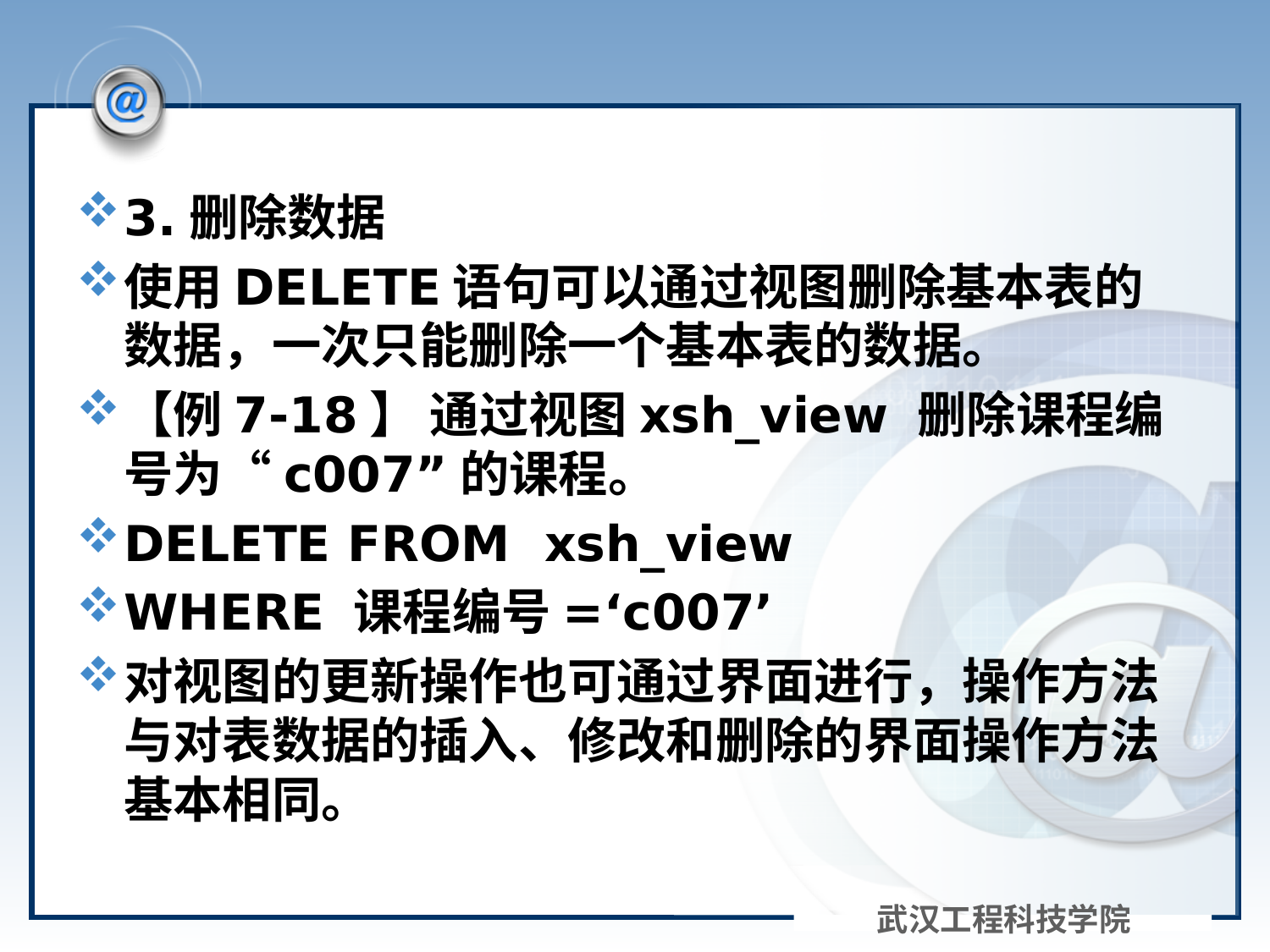

#
3.删除数据
使用DELETE语句可以通过视图删除基本表的数据，一次只能删除一个基本表的数据。
【例7-18】 通过视图xsh_view 删除课程编号为“c007”的课程。
DELETE FROM  xsh_view
WHERE 课程编号=‘c007’
对视图的更新操作也可通过界面进行，操作方法与对表数据的插入、修改和删除的界面操作方法基本相同。

武汉工程科技学院